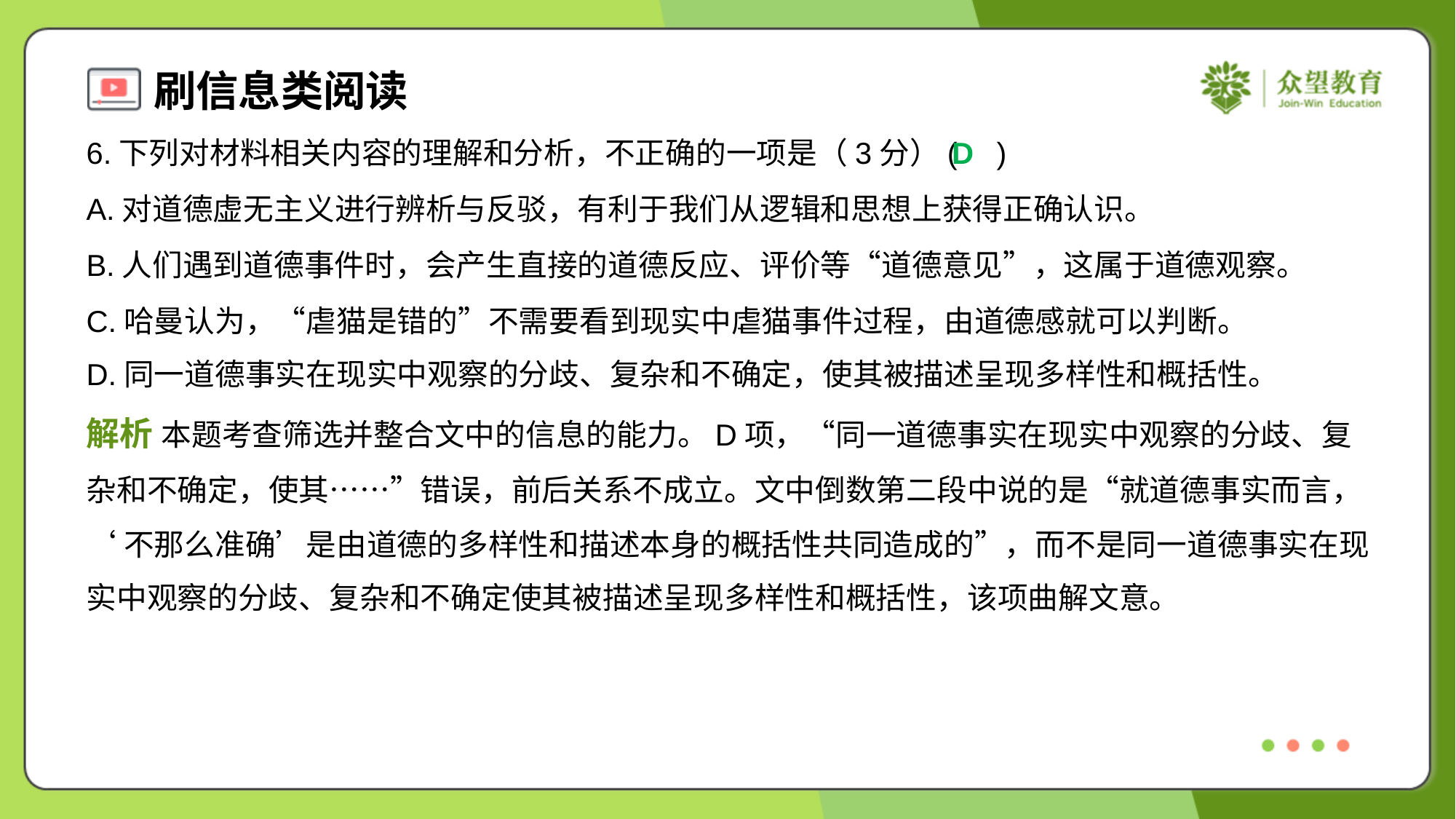

6.下列对材料相关内容的理解和分析，不正确的一项是（3分）(     )
D
A.对道德虚无主义进行辨析与反驳，有利于我们从逻辑和思想上获得正确认识。
B.人们遇到道德事件时，会产生直接的道德反应、评价等“道德意见”，这属于道德观察。
C.哈曼认为，“虐猫是错的”不需要看到现实中虐猫事件过程，由道德感就可以判断。
D.同一道德事实在现实中观察的分歧、复杂和不确定，使其被描述呈现多样性和概括性。
解析 本题考查筛选并整合文中的信息的能力。D项，“同一道德事实在现实中观察的分歧、复
杂和不确定，使其……”错误，前后关系不成立。文中倒数第二段中说的是“就道德事实而言，
‘不那么准确’是由道德的多样性和描述本身的概括性共同造成的”，而不是同一道德事实在现
实中观察的分歧、复杂和不确定使其被描述呈现多样性和概括性，该项曲解文意。